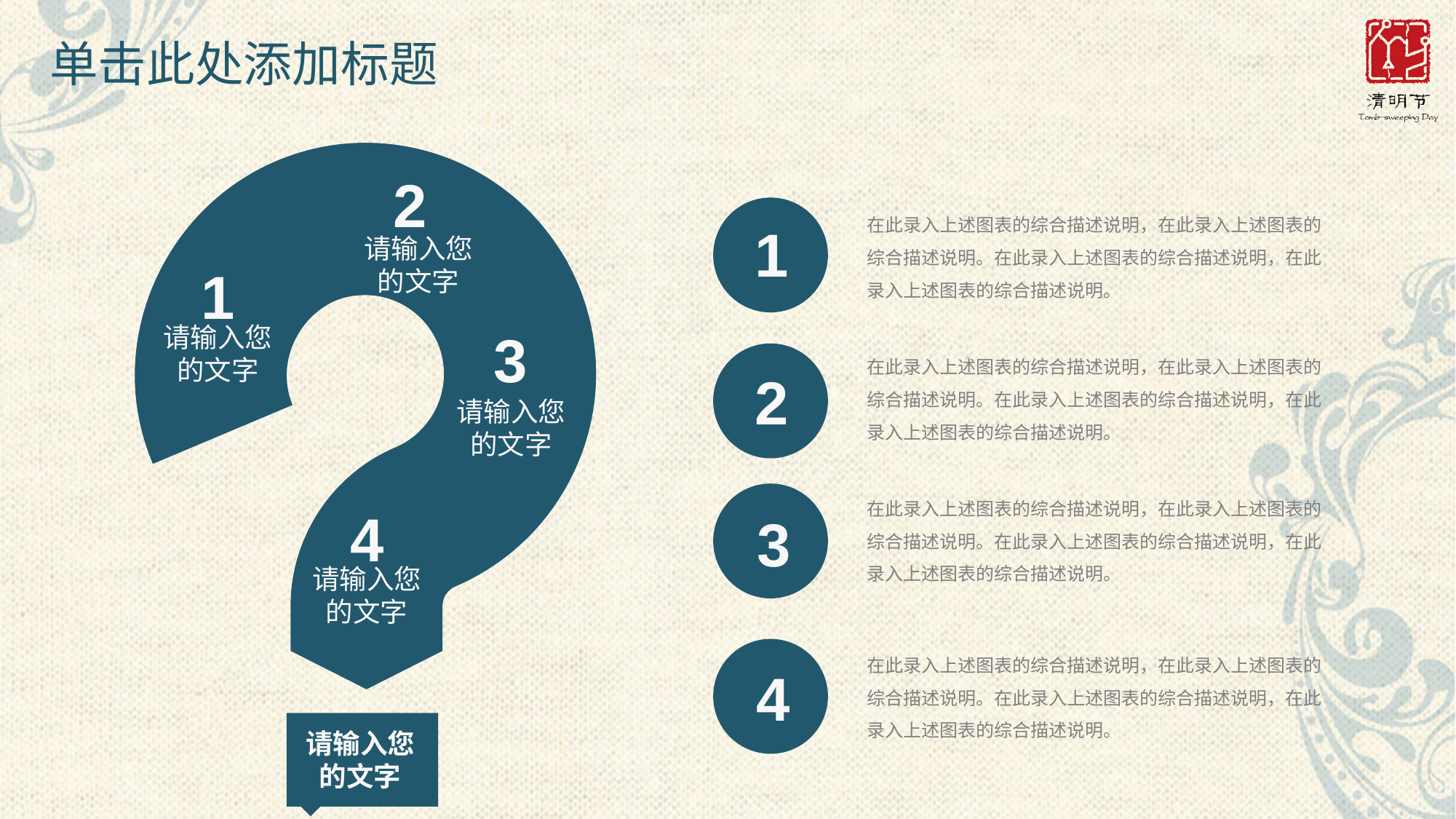

# 单击此处添加标题

2
请输入您的文字

在此录入上述图表的综合描述说明，在此录入上述图表的综合描述说明。在此录入上述图表的综合描述说明，在此录入上述图表的综合描述说明。

1
1
请输入您的文字

3
请输入您的文字
在此录入上述图表的综合描述说明，在此录入上述图表的综合描述说明。在此录入上述图表的综合描述说明，在此录入上述图表的综合描述说明。

2
在此录入上述图表的综合描述说明，在此录入上述图表的综合描述说明。在此录入上述图表的综合描述说明，在此录入上述图表的综合描述说明。

3
4
请输入您的文字
在此录入上述图表的综合描述说明，在此录入上述图表的综合描述说明。在此录入上述图表的综合描述说明，在此录入上述图表的综合描述说明。

4

请输入您的文字